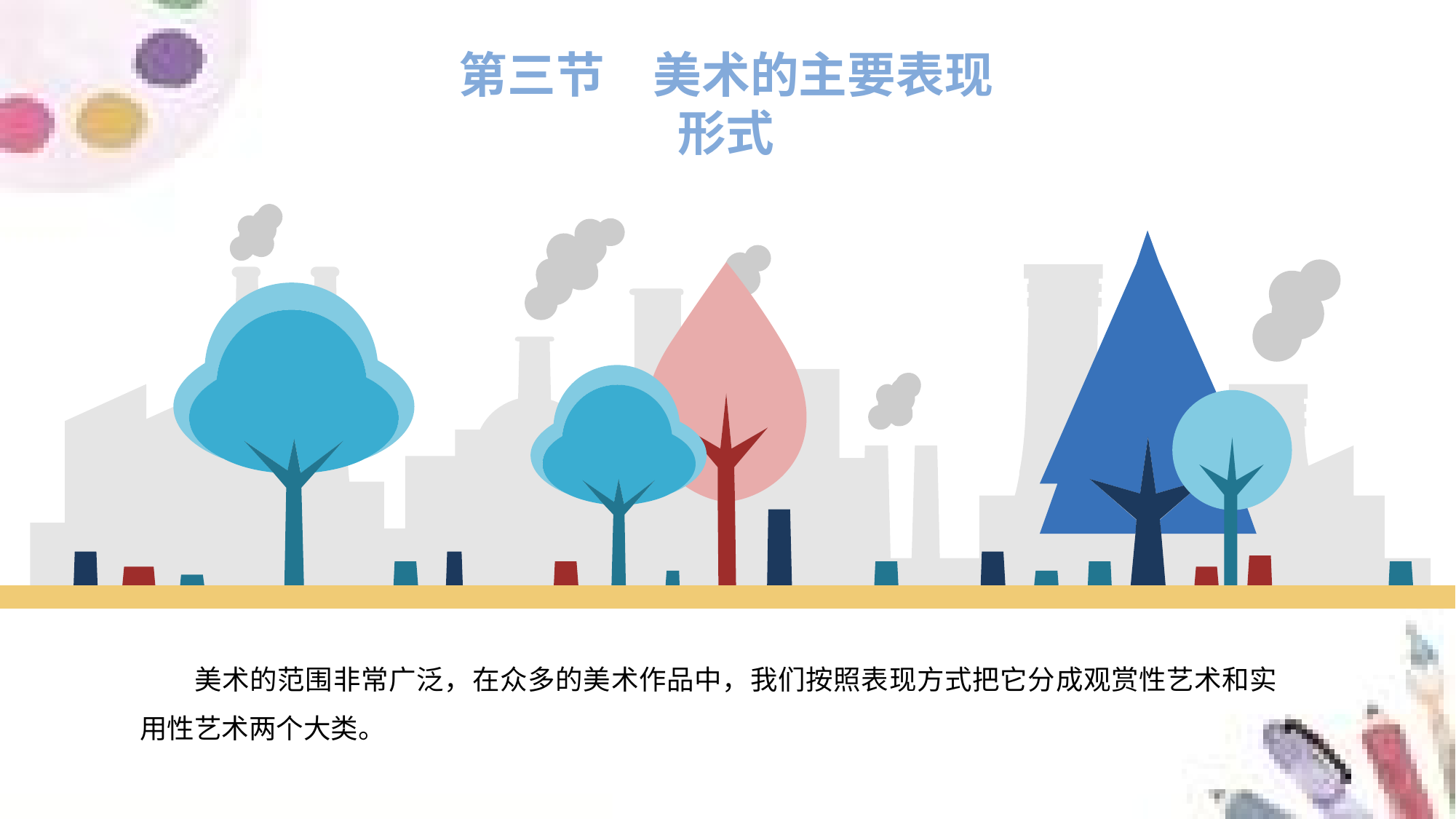

第三节　美术的主要表现
形式

美术的范围非常广泛，在众多的美术作品中，我们按照表现方式把它分成观赏性艺术和实用性艺术两个大类。